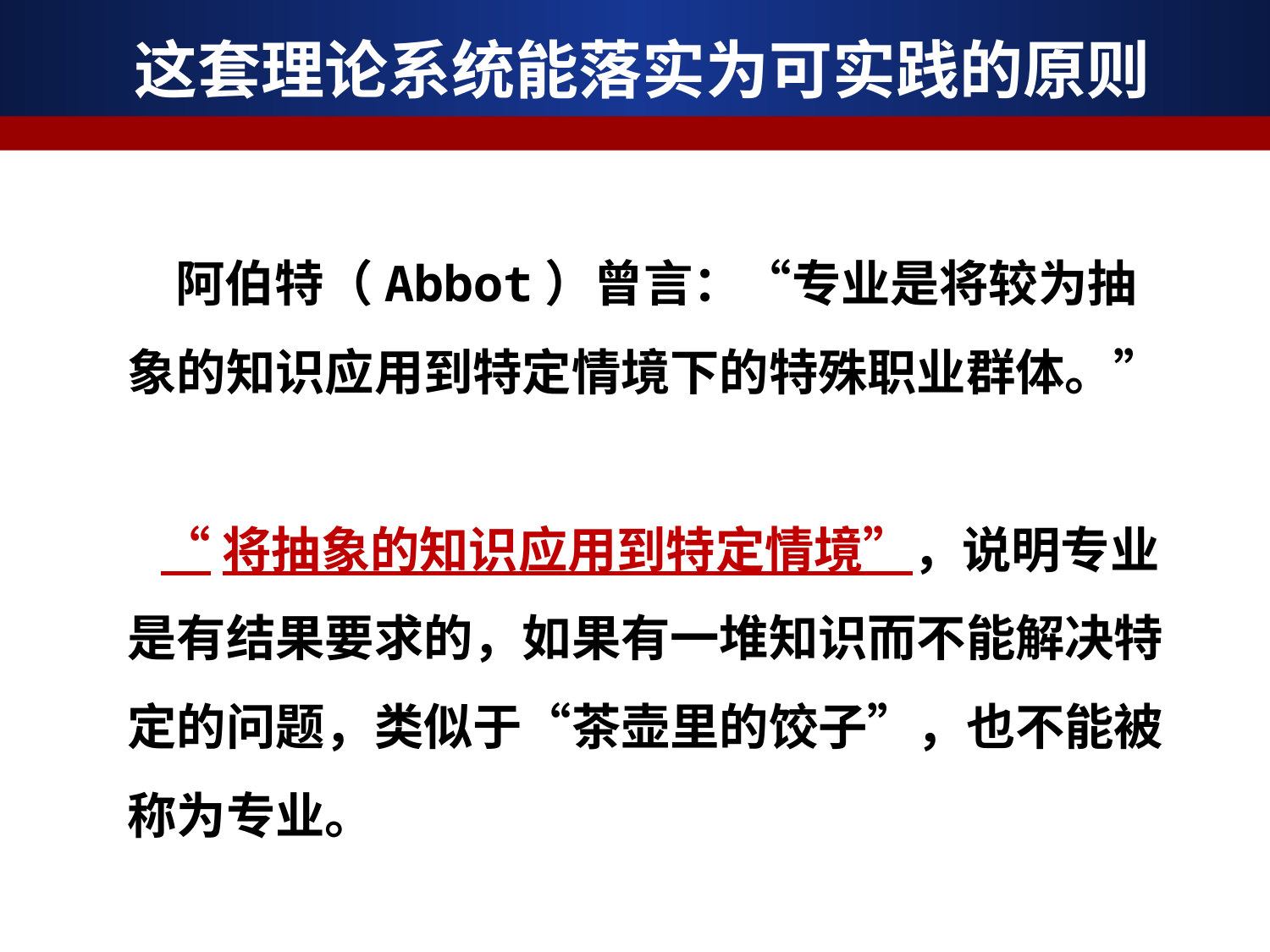

# 这套理论系统能落实为可实践的原则
    阿伯特（Abbot）曾言：“专业是将较为抽象的知识应用到特定情境下的特殊职业群体。”
   “将抽象的知识应用到特定情境”，说明专业是有结果要求的，如果有一堆知识而不能解决特定的问题，类似于“茶壶里的饺子”，也不能被称为专业。